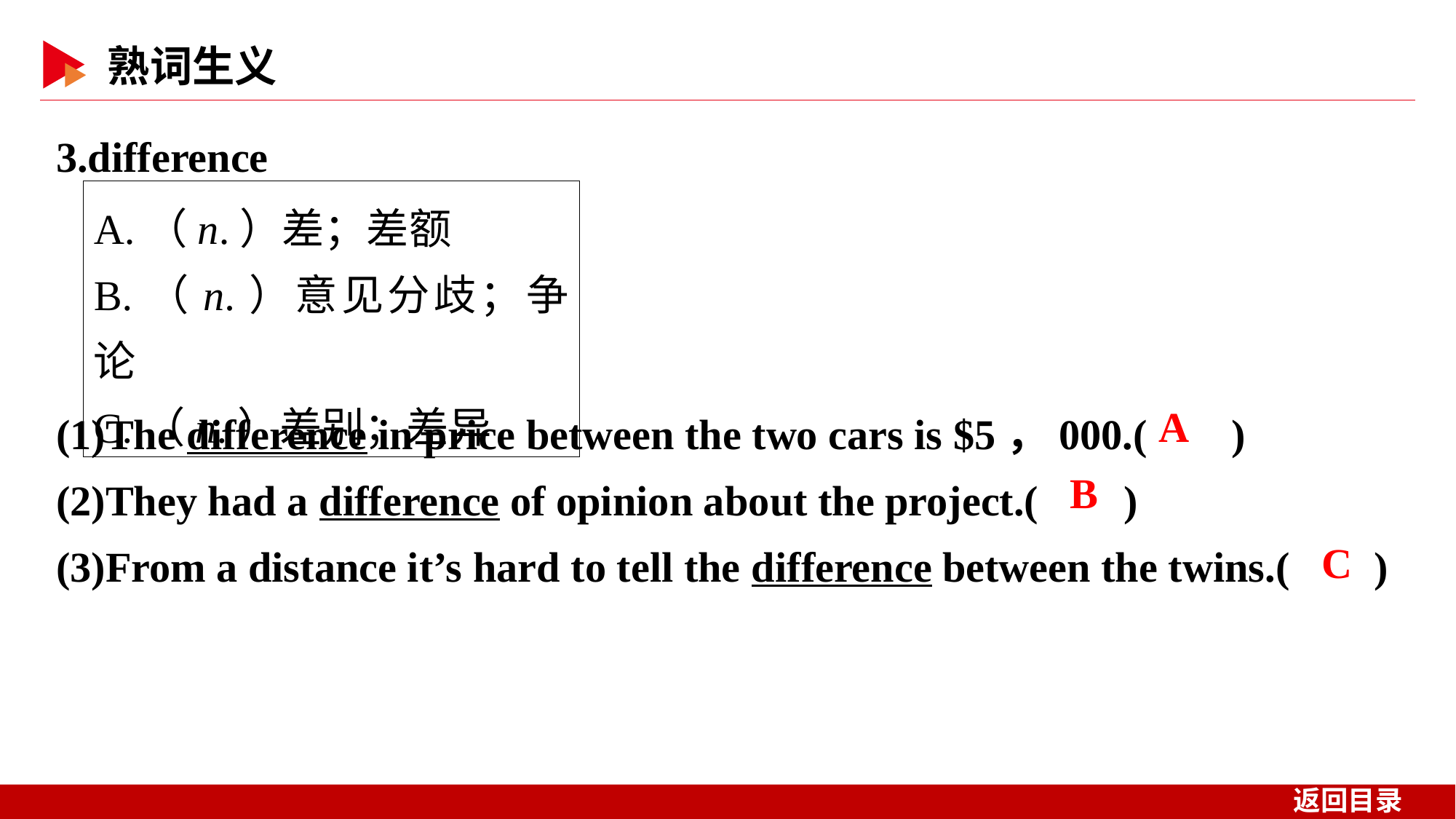

3.difference
A.（n.）差；差额
B.（n.）意见分歧；争论
C.（n.）差别；差异
(1)The difference in price between the two cars is $5，000.(        )
(2)They had a difference of opinion about the project.(        )
(3)From a distance it’s hard to tell the difference between the twins.(        )
   A
   B
   C